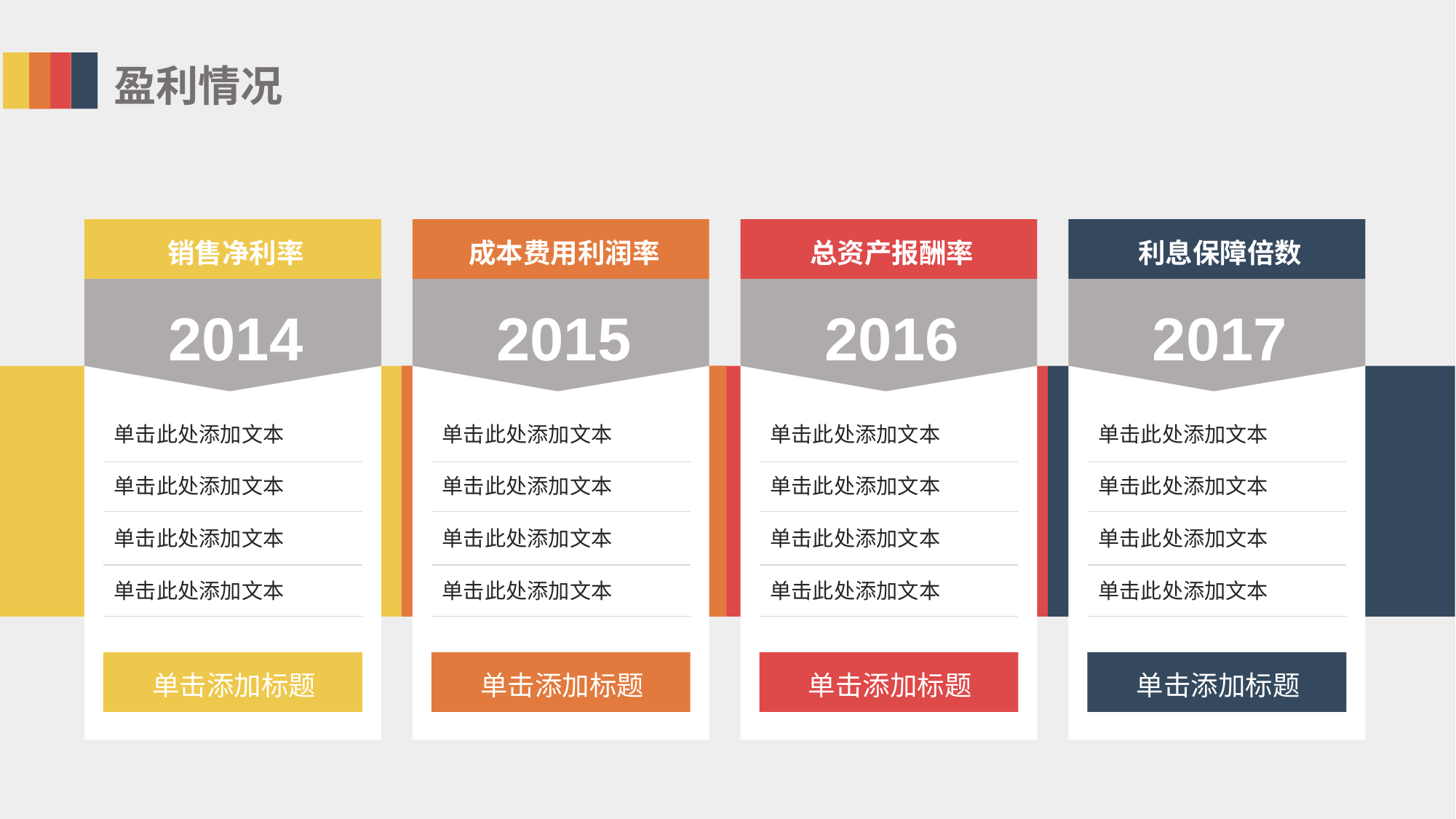

盈利情况

销售净利率

2014
单击此处添加文本
单击此处添加文本
单击此处添加文本
单击此处添加文本

单击添加标题

成本费用利润率

2015
单击此处添加文本
单击此处添加文本
单击此处添加文本
单击此处添加文本

单击添加标题

总资产报酬率

2016
单击此处添加文本
单击此处添加文本
单击此处添加文本
单击此处添加文本

单击添加标题

利息保障倍数

2017
单击此处添加文本
单击此处添加文本
单击此处添加文本
单击此处添加文本

单击添加标题